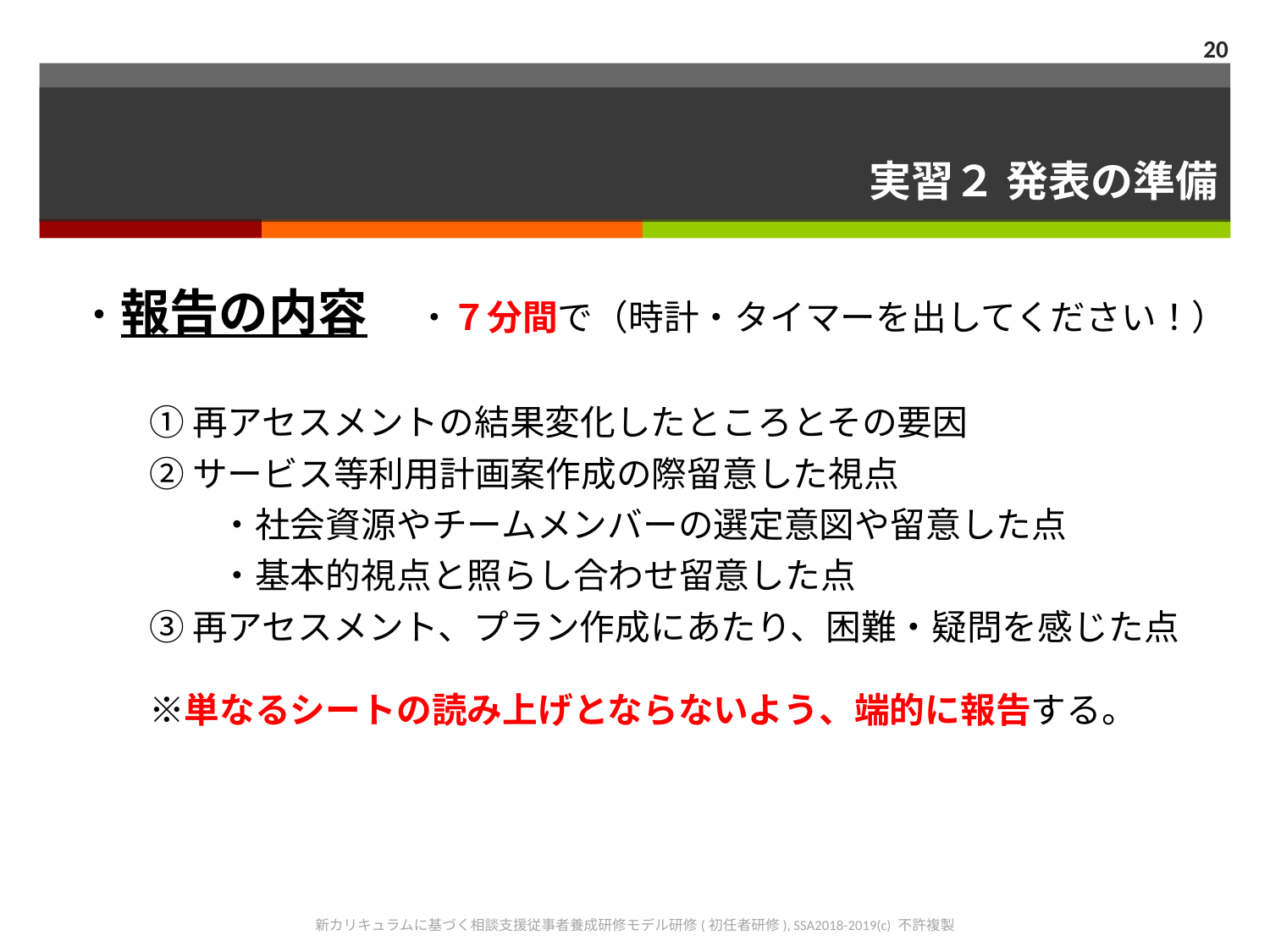

20
# 実習２ 発表の準備
・報告の内容　・７分間で（時計・タイマーを出してください！）

　　① 再アセスメントの結果変化したところとその要因
　　② サービス等利用計画案作成の際留意した視点
　　　　・社会資源やチームメンバーの選定意図や留意した点
　　　　・基本的視点と照らし合わせ留意した点
　　③ 再アセスメント、プラン作成にあたり、困難・疑問を感じた点

　　※単なるシートの読み上げとならないよう、端的に報告する。
新カリキュラムに基づく相談支援従事者養成研修モデル研修(初任者研修), SSA2018-2019(c) 不許複製